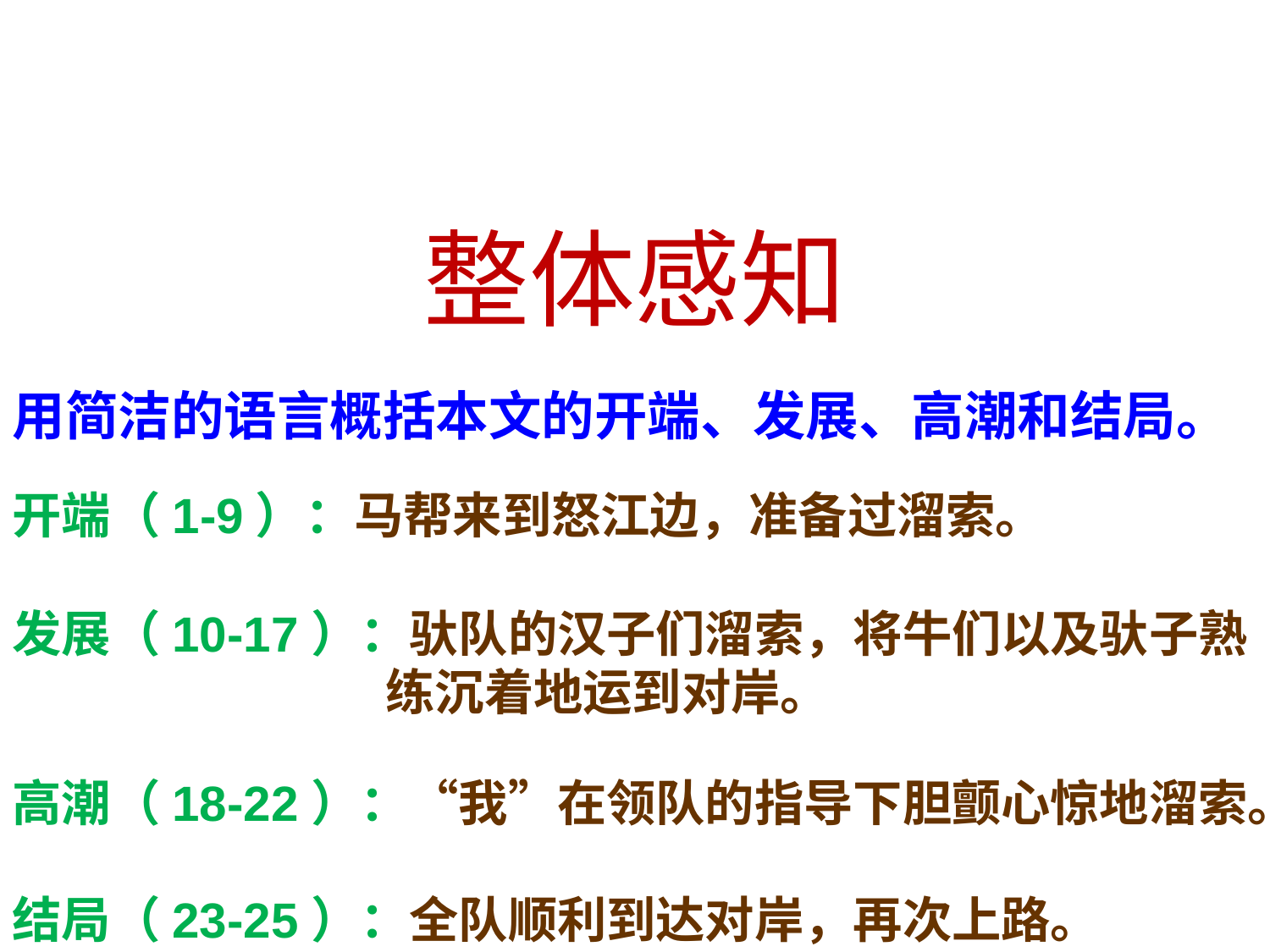

整体感知
用简洁的语言概括本文的开端、发展、高潮和结局。
开端（1-9）：马帮来到怒江边，准备过溜索。
发展（10-17）：驮队的汉子们溜索，将牛们以及驮子熟练沉着地运到对岸。
高潮（18-22）：“我”在领队的指导下胆颤心惊地溜索。
结局（23-25）：全队顺利到达对岸，再次上路。